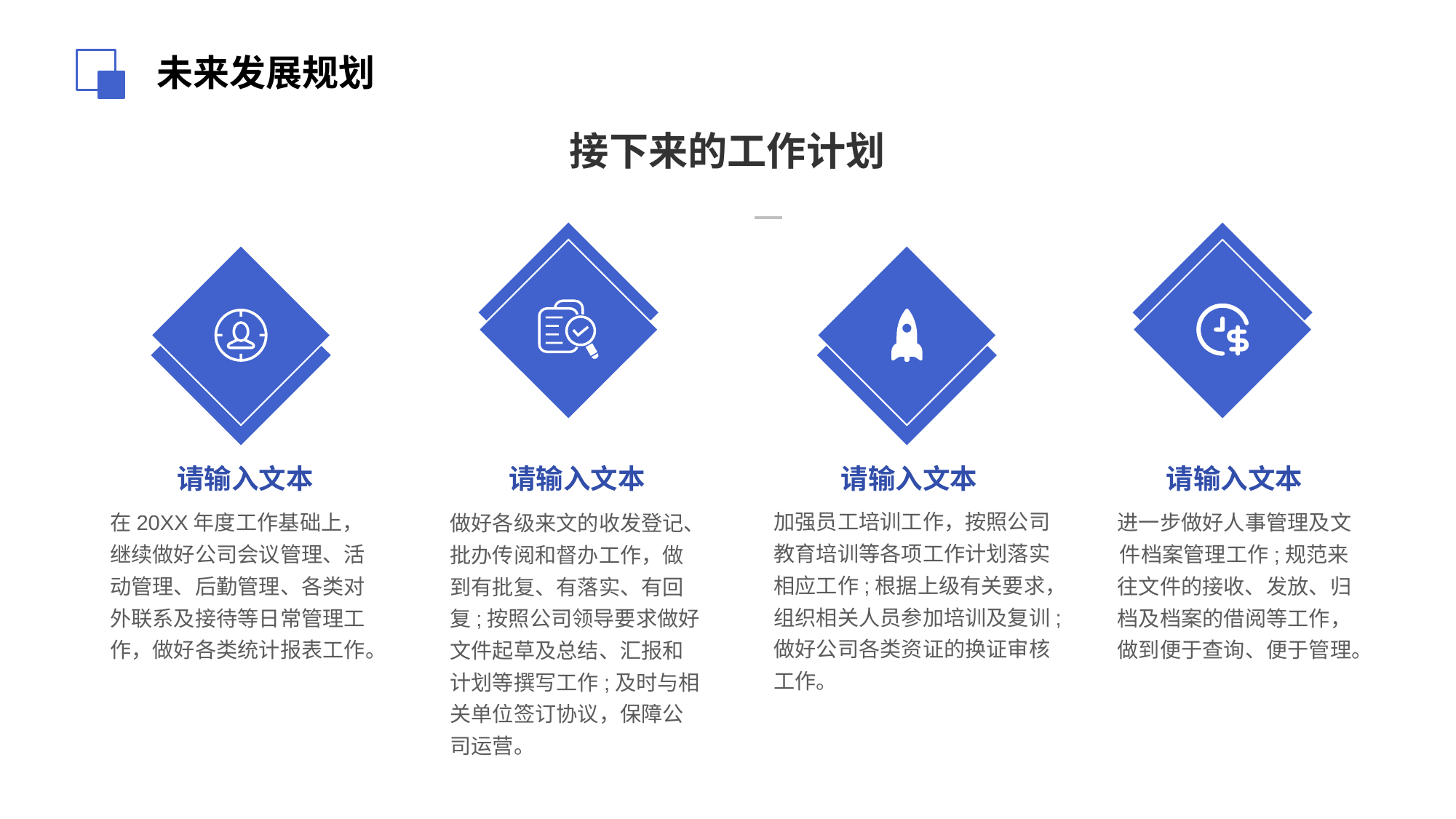

未来发展规划
接下来的工作计划

请输入文本
在20XX年度工作基础上，继续做好公司会议管理、活动管理、后勤管理、各类对外联系及接待等日常管理工作，做好各类统计报表工作。
请输入文本
做好各级来文的收发登记、批办传阅和督办工作，做到有批复、有落实、有回复;按照公司领导要求做好文件起草及总结、汇报和计划等撰写工作;及时与相关单位签订协议，保障公司运营。
请输入文本
加强员工培训工作，按照公司教育培训等各项工作计划落实相应工作;根据上级有关要求，组织相关人员参加培训及复训;做好公司各类资证的换证审核工作。
请输入文本
进一步做好人事管理及文件档案管理工作;规范来往文件的接收、发放、归档及档案的借阅等工作，做到便于查询、便于管理。